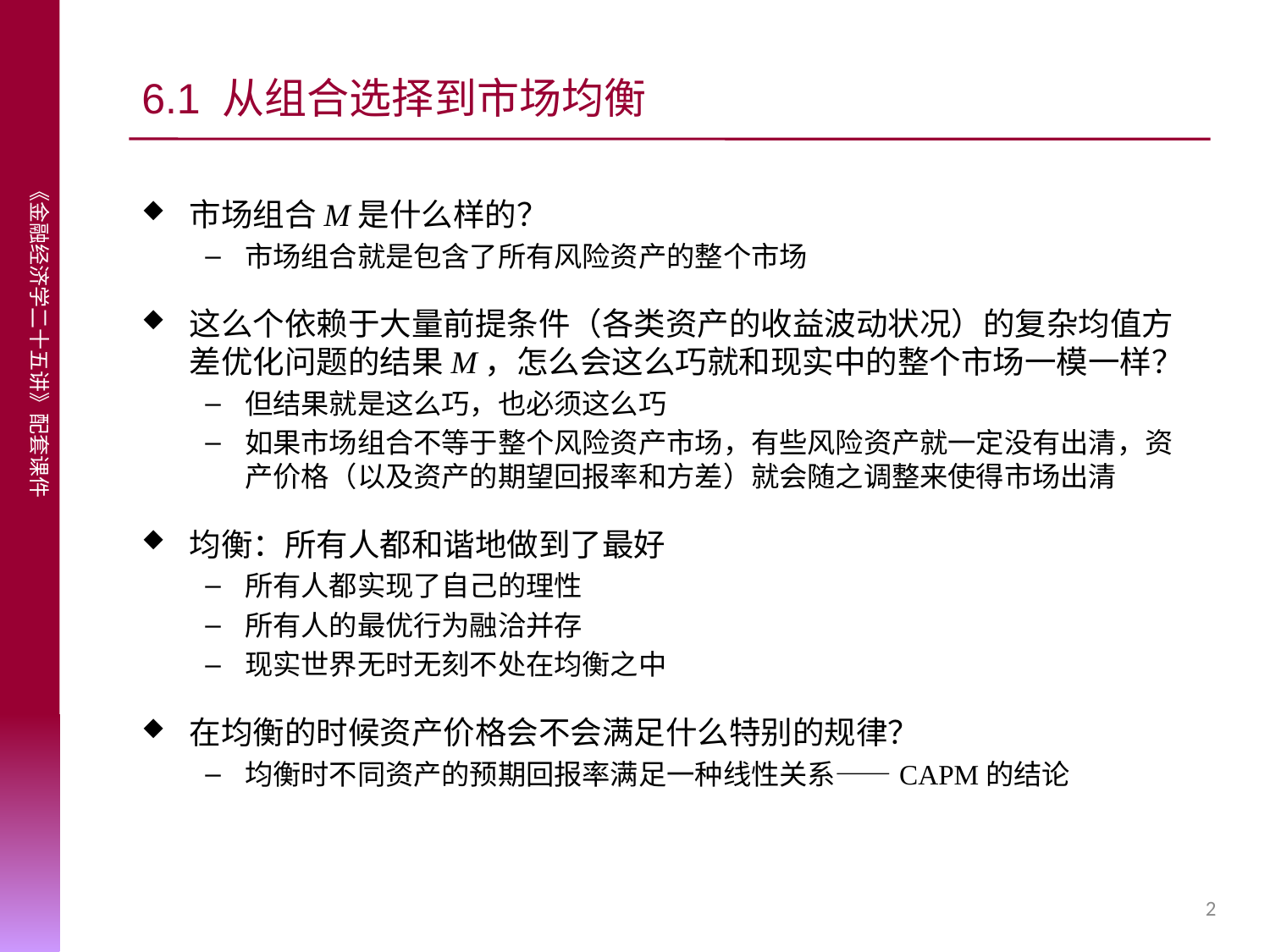

# 6.1 从组合选择到市场均衡
市场组合M是什么样的？
市场组合就是包含了所有风险资产的整个市场
这么个依赖于大量前提条件（各类资产的收益波动状况）的复杂均值方差优化问题的结果M，怎么会这么巧就和现实中的整个市场一模一样？
但结果就是这么巧，也必须这么巧
如果市场组合不等于整个风险资产市场，有些风险资产就一定没有出清，资产价格（以及资产的期望回报率和方差）就会随之调整来使得市场出清
均衡：所有人都和谐地做到了最好
所有人都实现了自己的理性
所有人的最优行为融洽并存
现实世界无时无刻不处在均衡之中
在均衡的时候资产价格会不会满足什么特别的规律？
均衡时不同资产的预期回报率满足一种线性关系——CAPM的结论
2